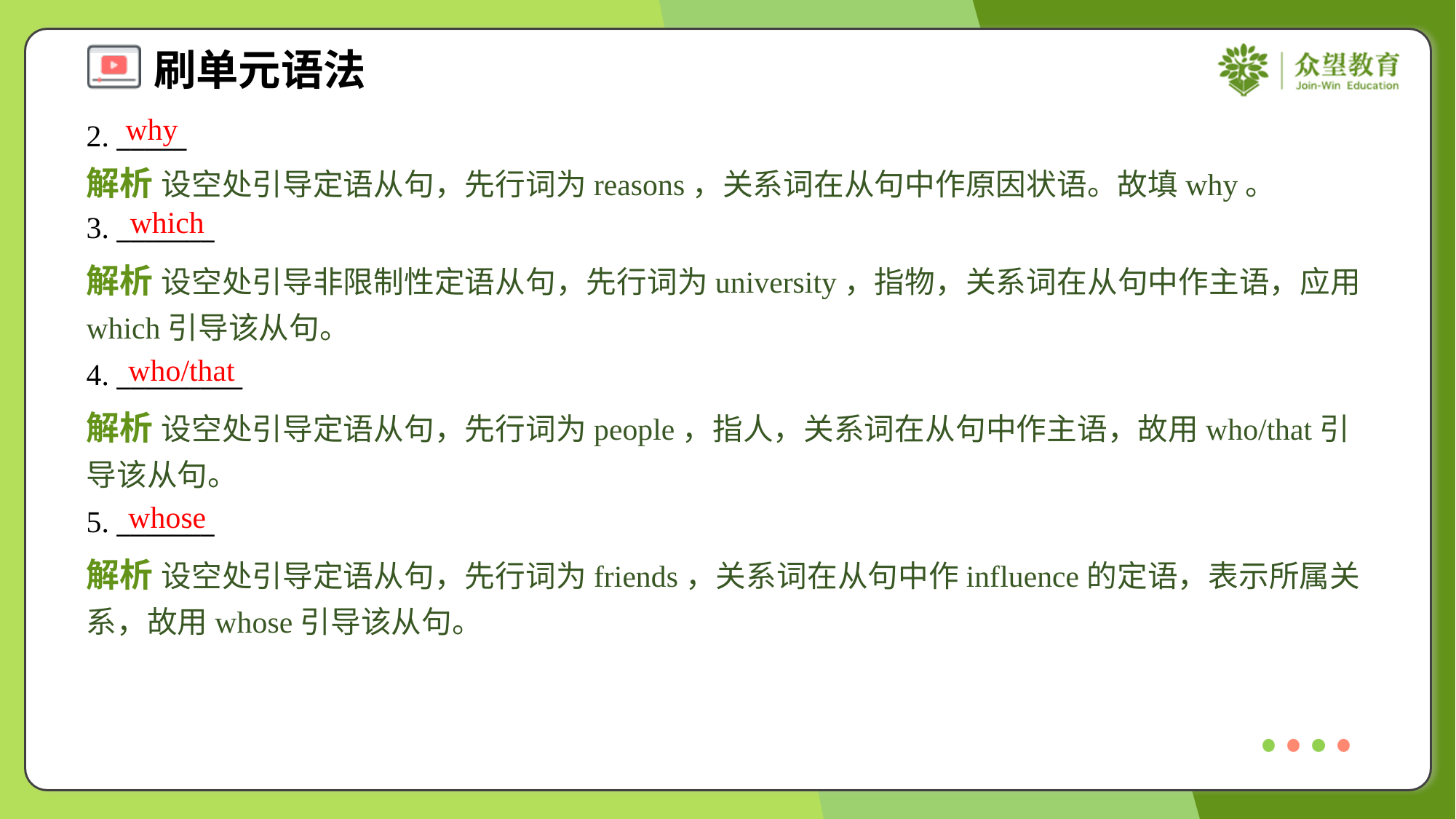

why
2. _____
解析 设空处引导定语从句，先行词为reasons，关系词在从句中作原因状语。故填why。
which
3. _______
解析 设空处引导非限制性定语从句，先行词为university，指物，关系词在从句中作主语，应用which引导该从句。
who/that
4. _________
解析 设空处引导定语从句，先行词为people，指人，关系词在从句中作主语，故用who/that引导该从句。
whose
5. _______
解析 设空处引导定语从句，先行词为friends，关系词在从句中作influence的定语，表示所属关系，故用whose引导该从句。